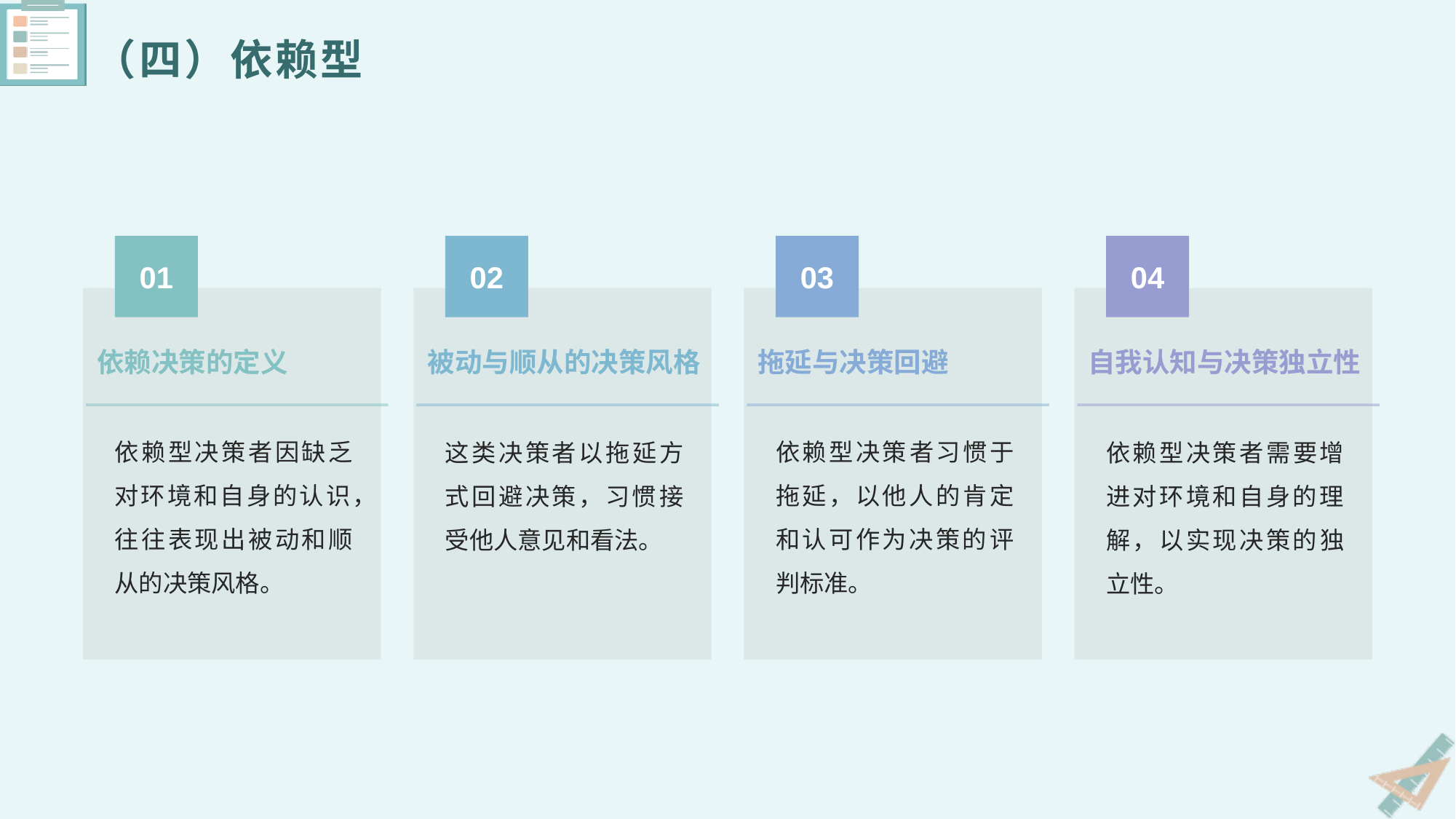

（四）依赖型
01
02
03
04

依赖决策的定义
拖延与决策回避
被动与顺从的决策风格
自我认知与决策独立性
依赖型决策者因缺乏对环境和自身的认识，往往表现出被动和顺从的决策风格。
依赖型决策者习惯于拖延，以他人的肯定和认可作为决策的评判标准。
这类决策者以拖延方式回避决策，习惯接受他人意见和看法。
依赖型决策者需要增进对环境和自身的理解，以实现决策的独立性。